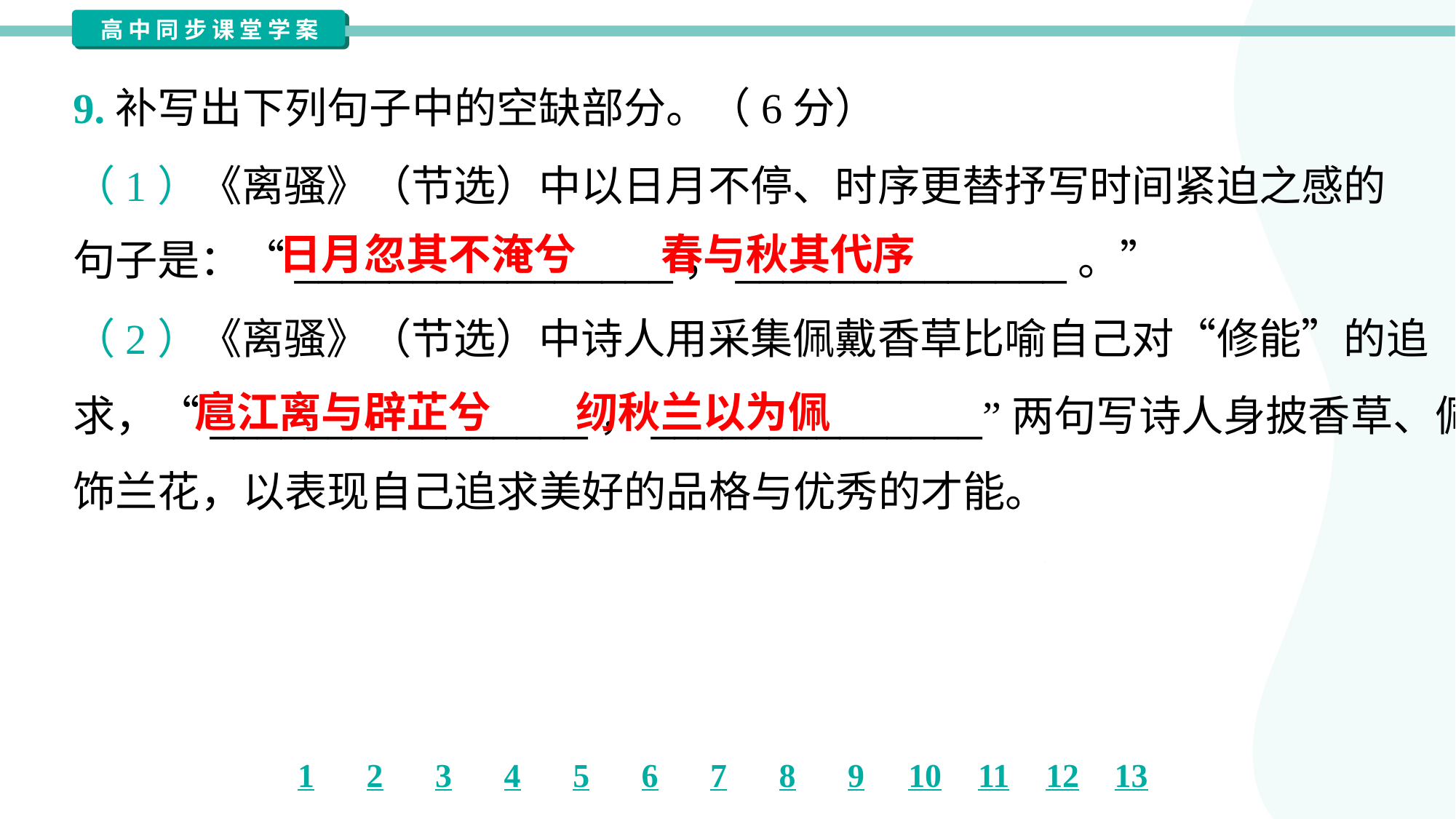

9.补写出下列句子中的空缺部分。（6分）
（1）《离骚》（节选）中以日月不停、时序更替抒写时间紧迫之感的
句子是：“________________，______________。”
日月忽其不淹兮
春与秋其代序
（2）《离骚》（节选）中诗人用采集佩戴香草比喻自己对“修能”的追
求，“________________，______________”两句写诗人身披香草、佩
饰兰花，以表现自己追求美好的品格与优秀的才能。
扈江离与辟芷兮
纫秋兰以为佩